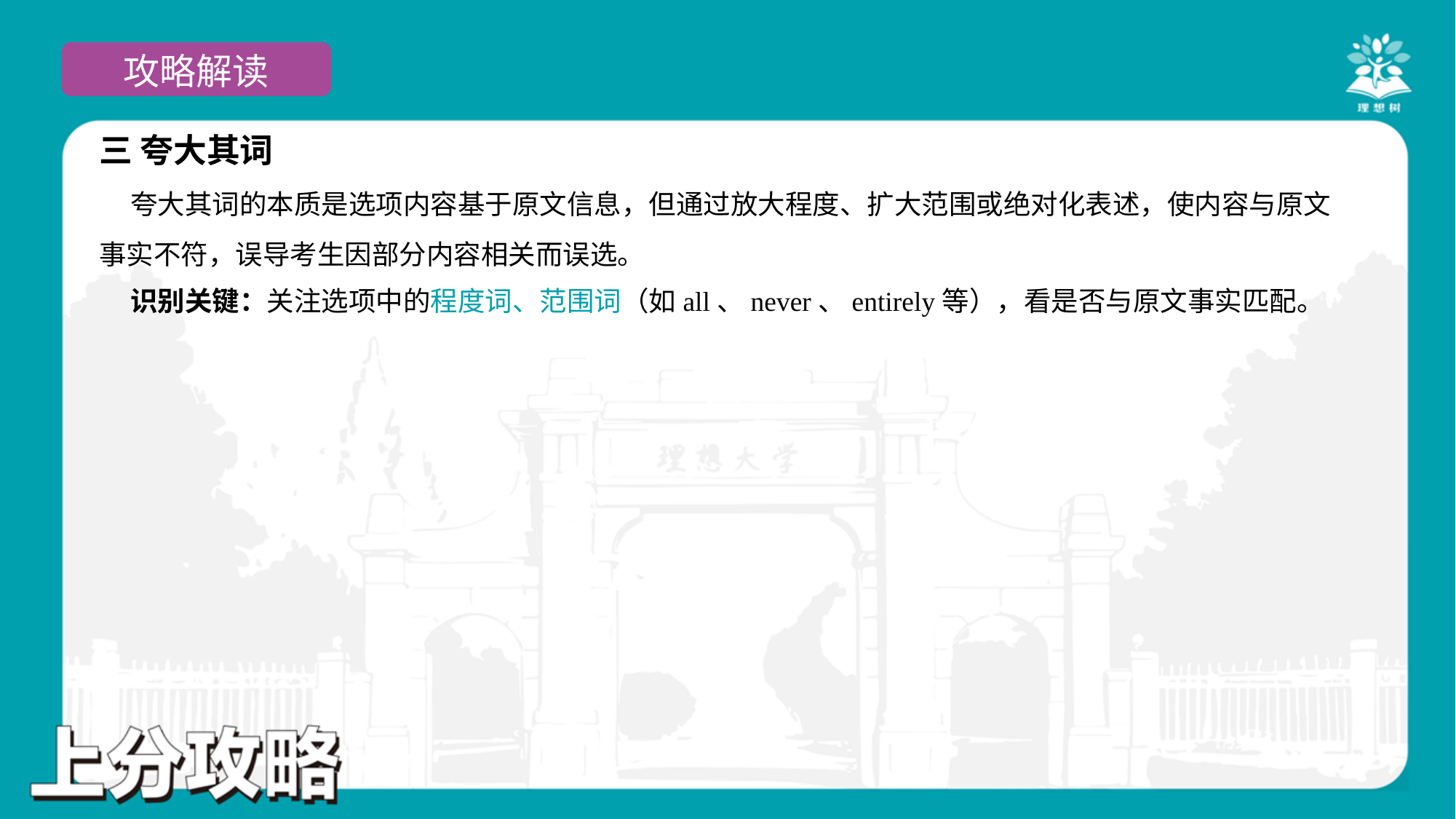

三 夸大其词
    夸大其词的本质是选项内容基于原文信息，但通过放大程度、扩大范围或绝对化表述，使内容与原文
事实不符，误导考生因部分内容相关而误选。
    识别关键：关注选项中的程度词、范围词（如all、never、entirely等），看是否与原文事实匹配。